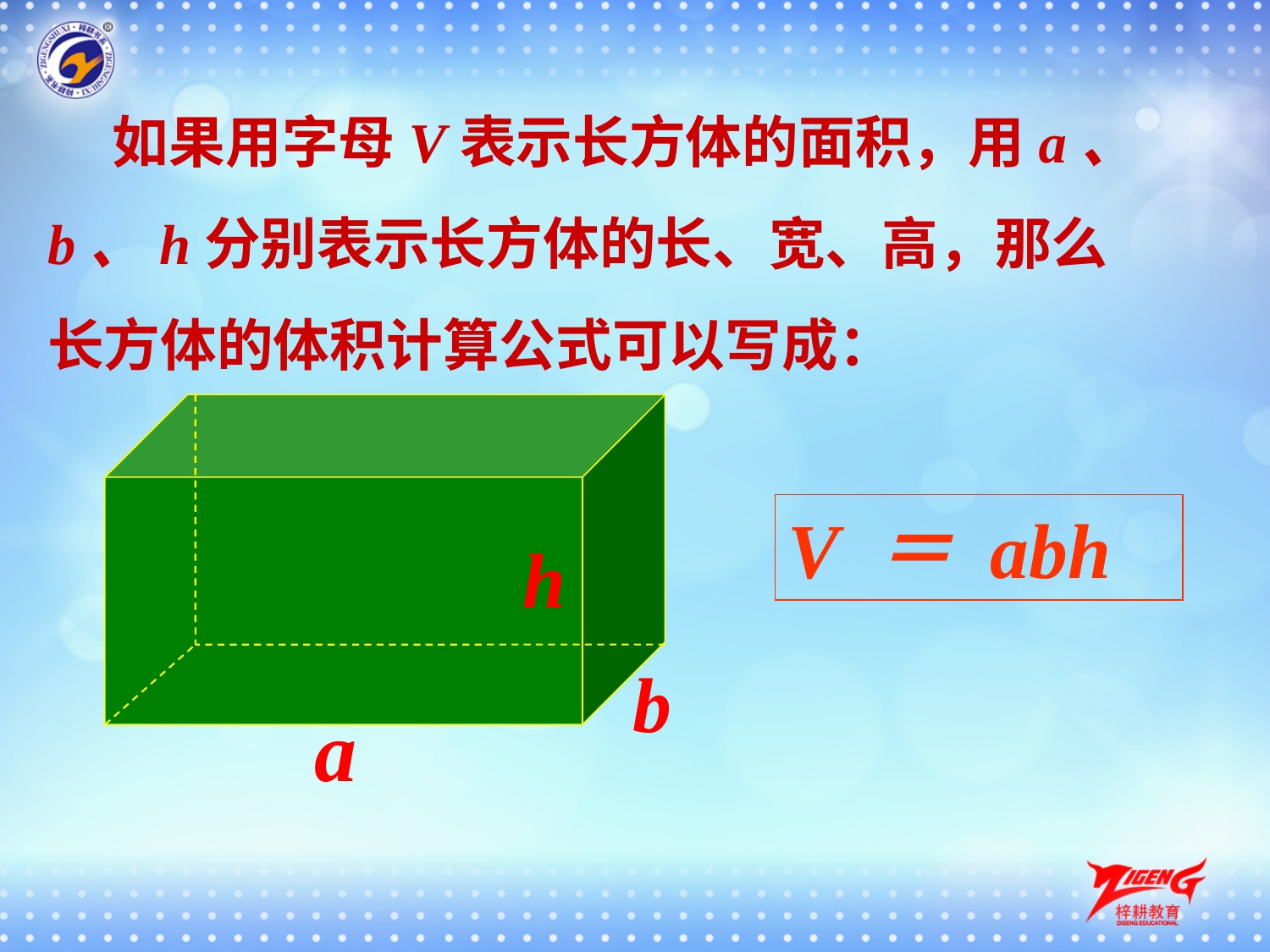

如果用字母V表示长方体的面积，用a、b、h分别表示长方体的长、宽、高，那么长方体的体积计算公式可以写成：

V ＝ abh
h

b
a